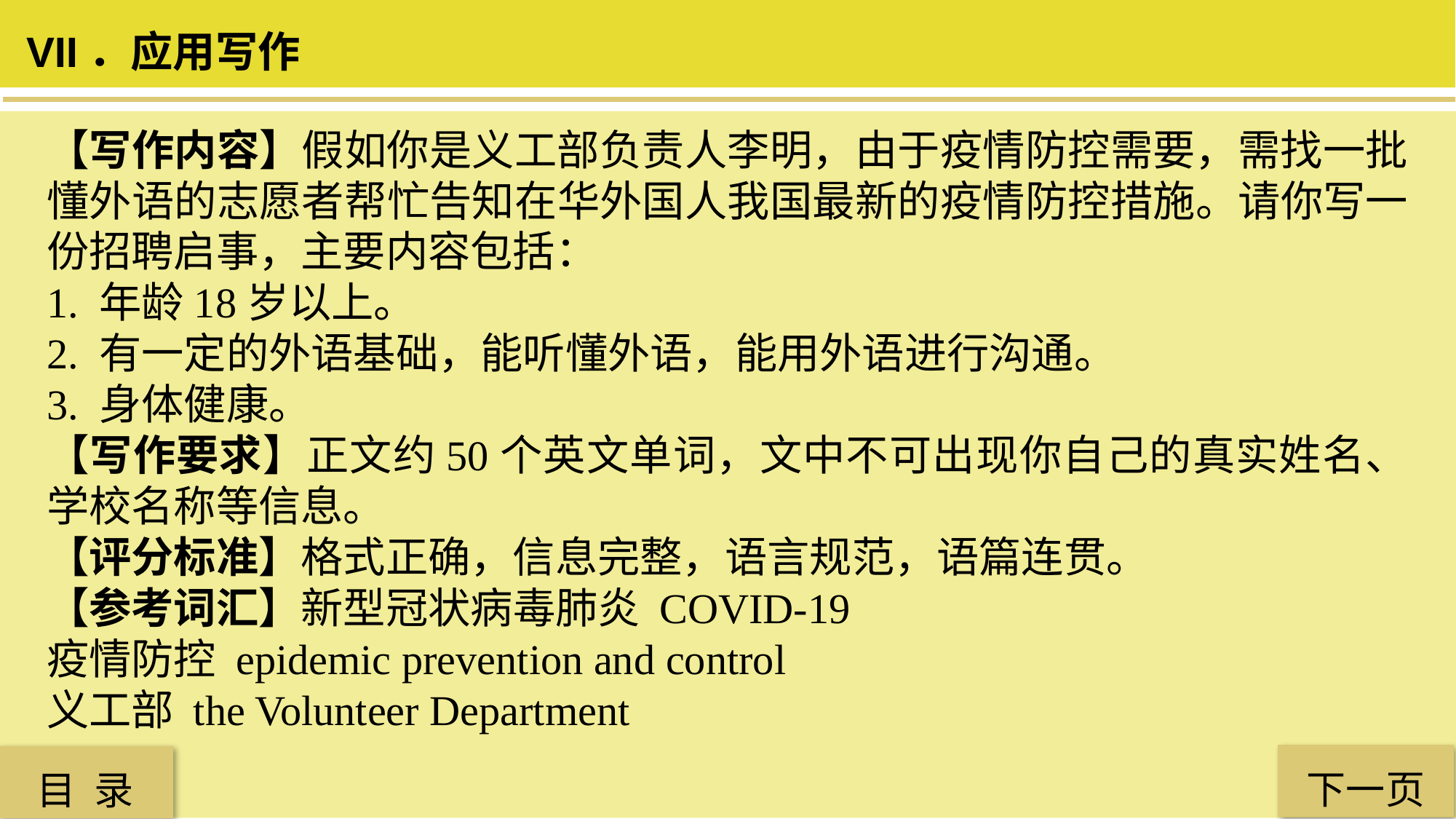

VII．应用写作
【写作内容】假如你是义工部负责人李明，由于疫情防控需要，需找一批懂外语的志愿者帮忙告知在华外国人我国最新的疫情防控措施。请你写一份招聘启事，主要内容包括：
1. 年龄18岁以上。
2. 有一定的外语基础，能听懂外语，能用外语进行沟通。
3. 身体健康。
【写作要求】正文约50个英文单词，文中不可出现你自己的真实姓名、学校名称等信息。
【评分标准】格式正确，信息完整，语言规范，语篇连贯。
【参考词汇】新型冠状病毒肺炎 COVID-19
疫情防控 epidemic prevention and control
义工部 the Volunteer Department